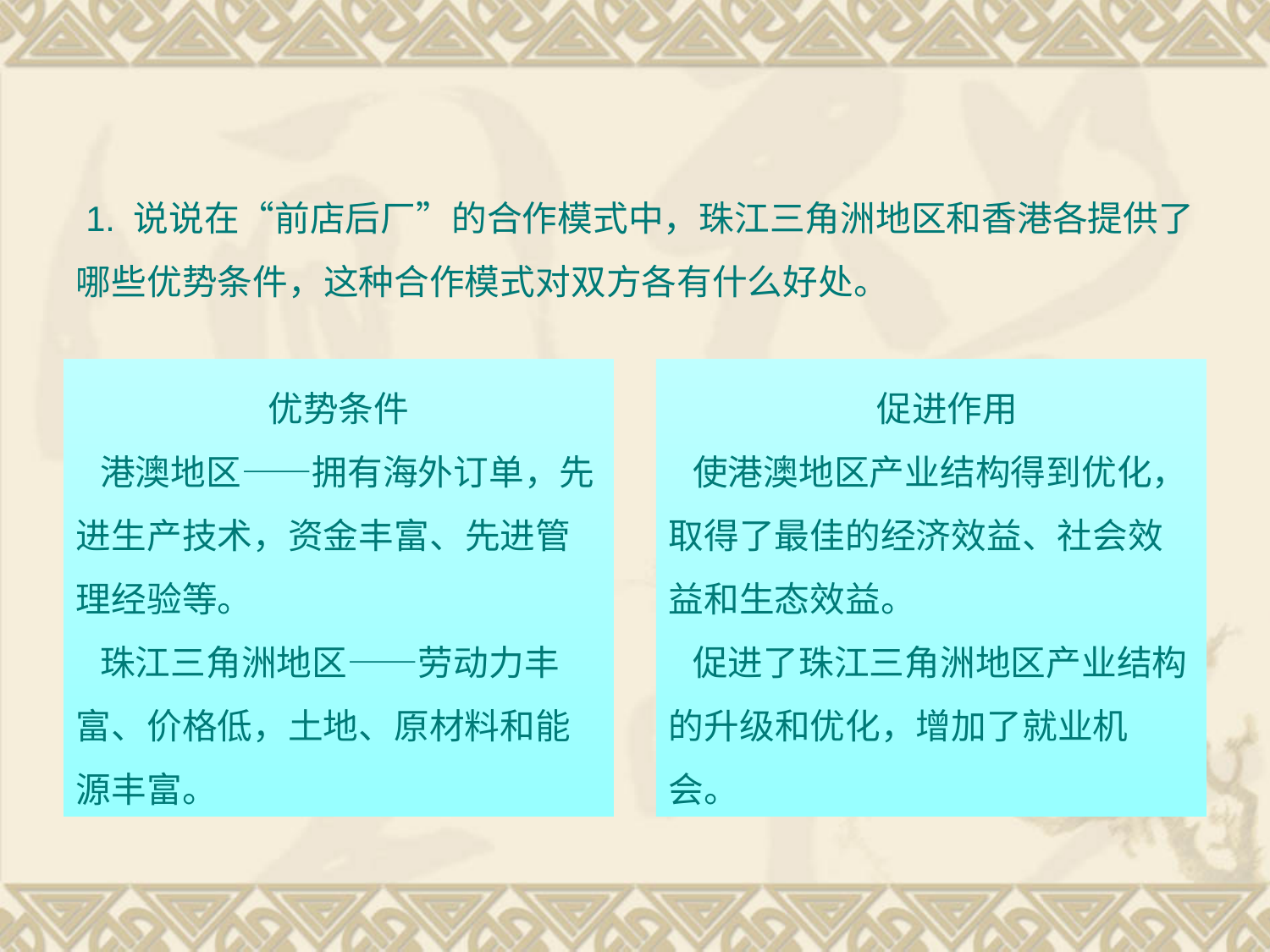

1. 说说在“前店后厂”的合作模式中，珠江三角洲地区和香港各提供了哪些优势条件，这种合作模式对双方各有什么好处。
优势条件
  港澳地区——拥有海外订单，先进生产技术，资金丰富、先进管理经验等。
  珠江三角洲地区——劳动力丰富、价格低，土地、原材料和能源丰富。
   促进作用
  使港澳地区产业结构得到优化，取得了最佳的经济效益、社会效益和生态效益。
  促进了珠江三角洲地区产业结构的升级和优化，增加了就业机会。